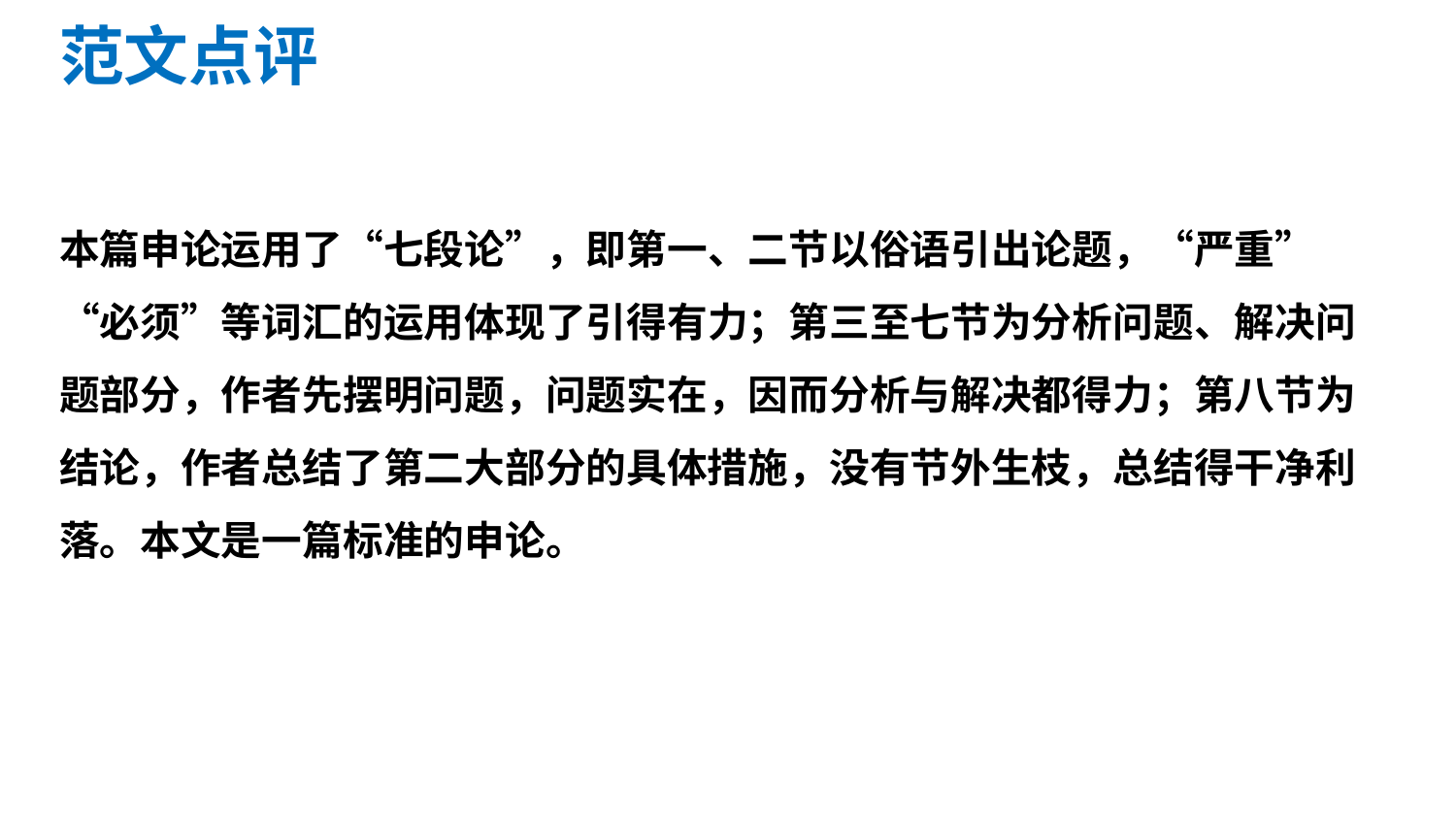

# 范文点评
本篇申论运用了“七段论”，即第一、二节以俗语引出论题，“严重”“必须”等词汇的运用体现了引得有力；第三至七节为分析问题、解决问题部分，作者先摆明问题，问题实在，因而分析与解决都得力；第八节为结论，作者总结了第二大部分的具体措施，没有节外生枝，总结得干净利落。本文是一篇标准的申论。